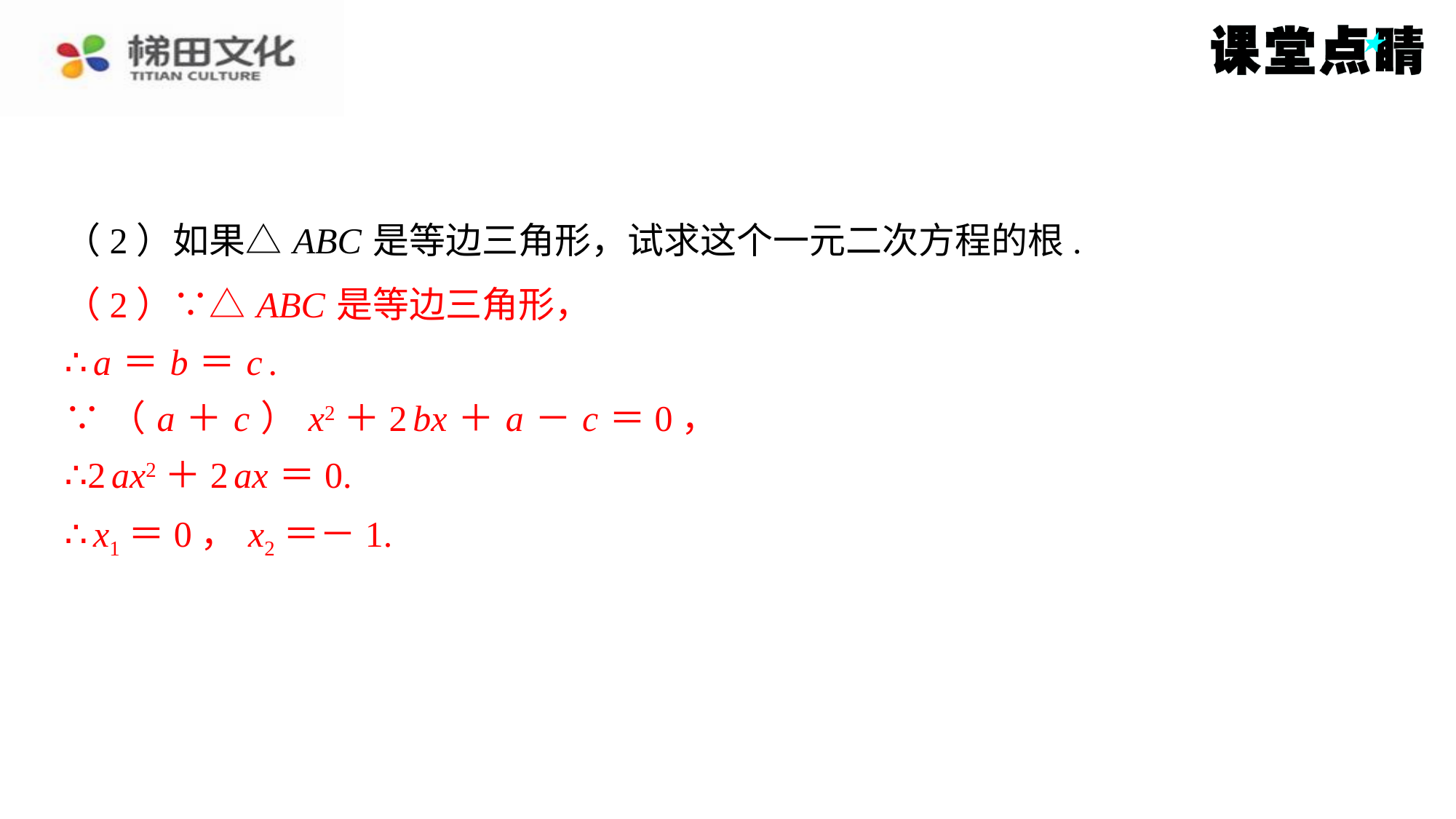

（2）如果△ ABC 是等边三角形，试求这个一元二次方程的根.
解：（1）△ ABC 是直角三角形.理由：
∵方程有两个相等的实数根，
∴（2 b ）2－4（ a ＋ c ）（ a － c ）＝0.
∴4 b2－4 a2＋4 c2＝0.
∴ a2＝ b2＋ c2.
∴△ ABC 是直角三角形.
（2）∵△ ABC 是等边三角形，
（2）∵△ ABC 是等边三角形，
∴ a ＝ b ＝ c .
∵（ a ＋ c ） x2＋2 bx ＋ a － c ＝0，
∴2 ax2＋2 ax ＝0.
∴ x1＝0， x2＝－1.
∴ a ＝ b ＝ c .
∵（ a ＋ c ） x2＋2 bx ＋ a － c ＝0，
∴2 ax2＋2 ax ＝0.
∴ x1＝0， x2＝－1.